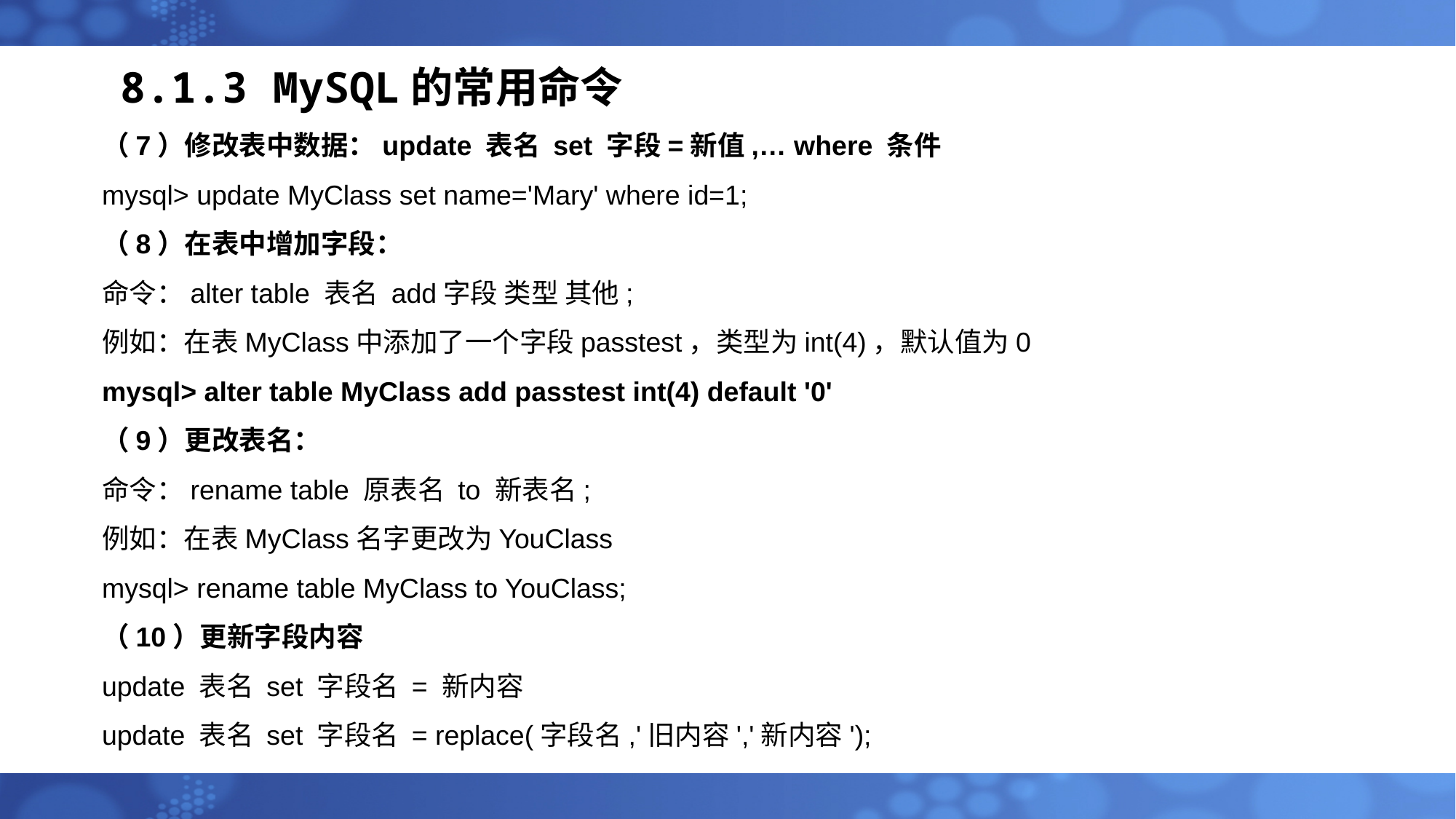

# 8.1.3 MySQL的常用命令
（7）修改表中数据：update 表名 set 字段=新值,… where 条件
mysql> update MyClass set name='Mary' where id=1;
（8）在表中增加字段：
命令：alter table 表名 add字段 类型 其他;
例如：在表MyClass中添加了一个字段passtest，类型为int(4)，默认值为0
mysql> alter table MyClass add passtest int(4) default '0'
（9）更改表名：
命令：rename table 原表名 to 新表名;
例如：在表MyClass名字更改为YouClass
mysql> rename table MyClass to YouClass;
（10）更新字段内容
update 表名 set 字段名 = 新内容
update 表名 set 字段名 = replace(字段名,'旧内容','新内容');